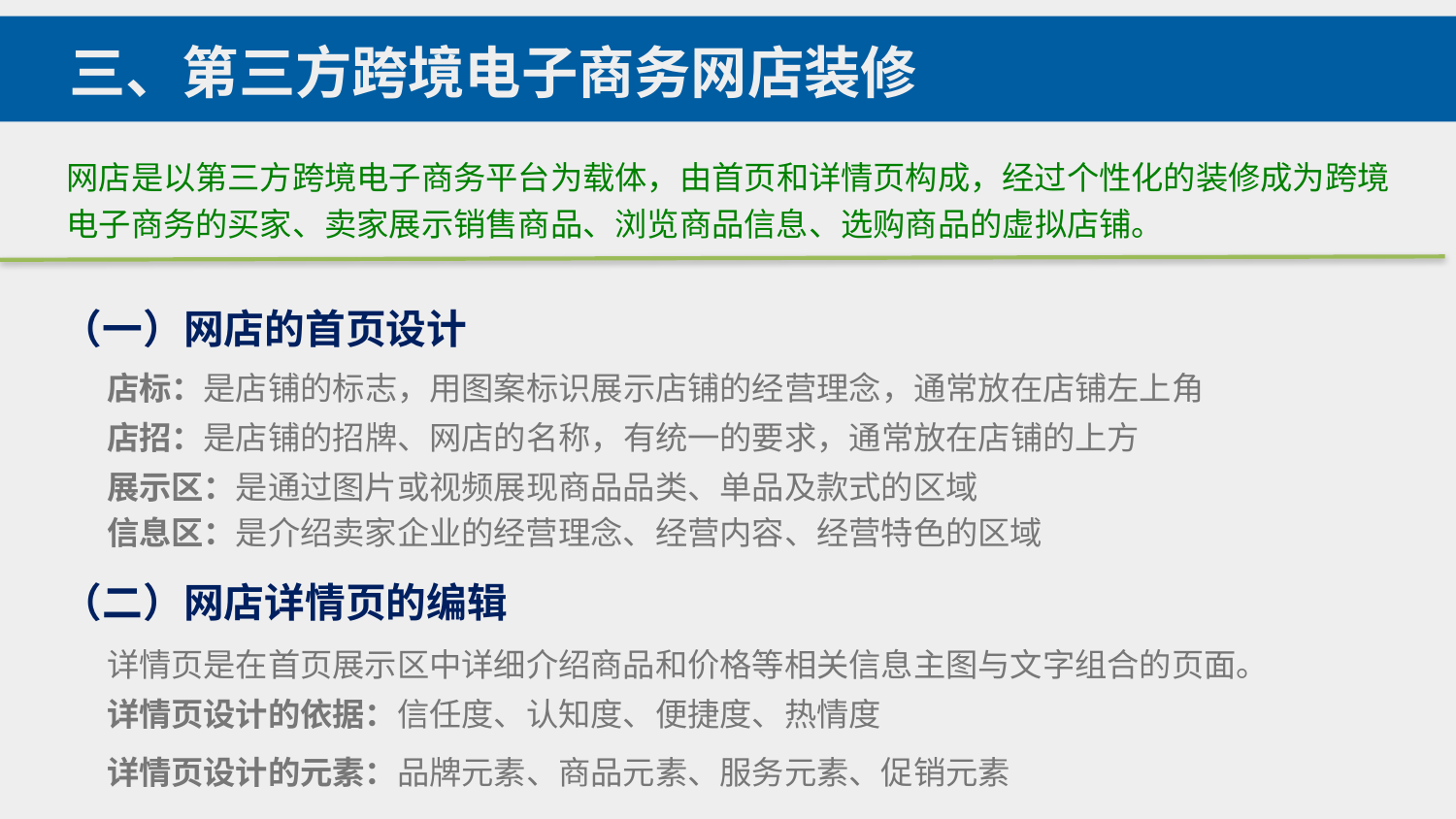

三、第三方跨境电子商务网店装修
网店是以第三方跨境电子商务平台为载体，由首页和详情页构成，经过个性化的装修成为跨境电子商务的买家、卖家展示销售商品、浏览商品信息、选购商品的虚拟店铺。
（一）网店的首页设计
店标：是店铺的标志，用图案标识展示店铺的经营理念，通常放在店铺左上角
店招：是店铺的招牌、网店的名称，有统一的要求，通常放在店铺的上方
展示区：是通过图片或视频展现商品品类、单品及款式的区域
信息区：是介绍卖家企业的经营理念、经营内容、经营特色的区域
（二）网店详情页的编辑
详情页是在首页展示区中详细介绍商品和价格等相关信息主图与文字组合的页面。
详情页设计的依据：信任度、认知度、便捷度、热情度
详情页设计的元素：品牌元素、商品元素、服务元素、促销元素